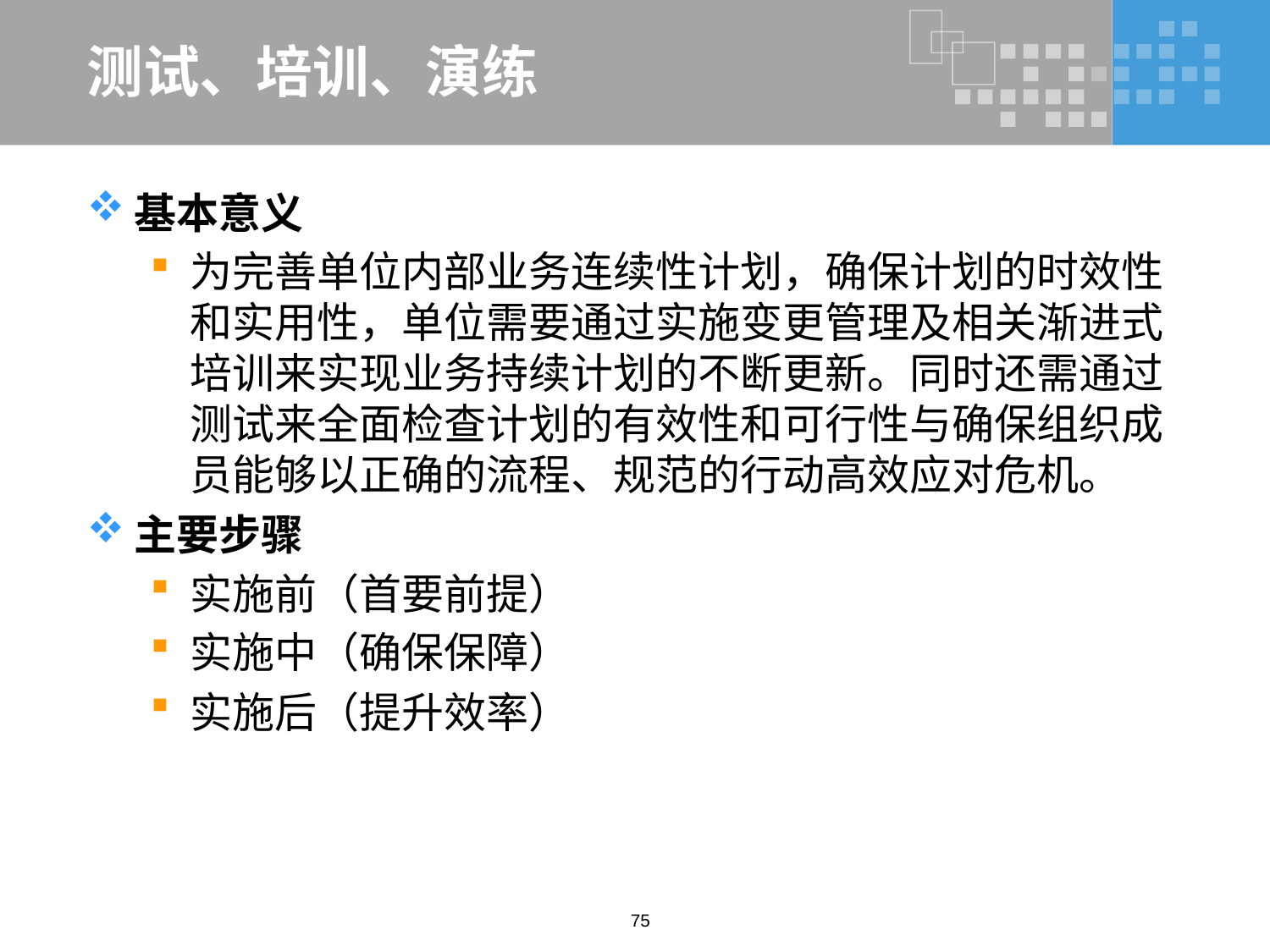

# 测试、培训、演练
基本意义
为完善单位内部业务连续性计划，确保计划的时效性和实用性，单位需要通过实施变更管理及相关渐进式培训来实现业务持续计划的不断更新。同时还需通过测试来全面检查计划的有效性和可行性与确保组织成员能够以正确的流程、规范的行动高效应对危机。
主要步骤
实施前（首要前提）
实施中（确保保障）
实施后（提升效率）
75